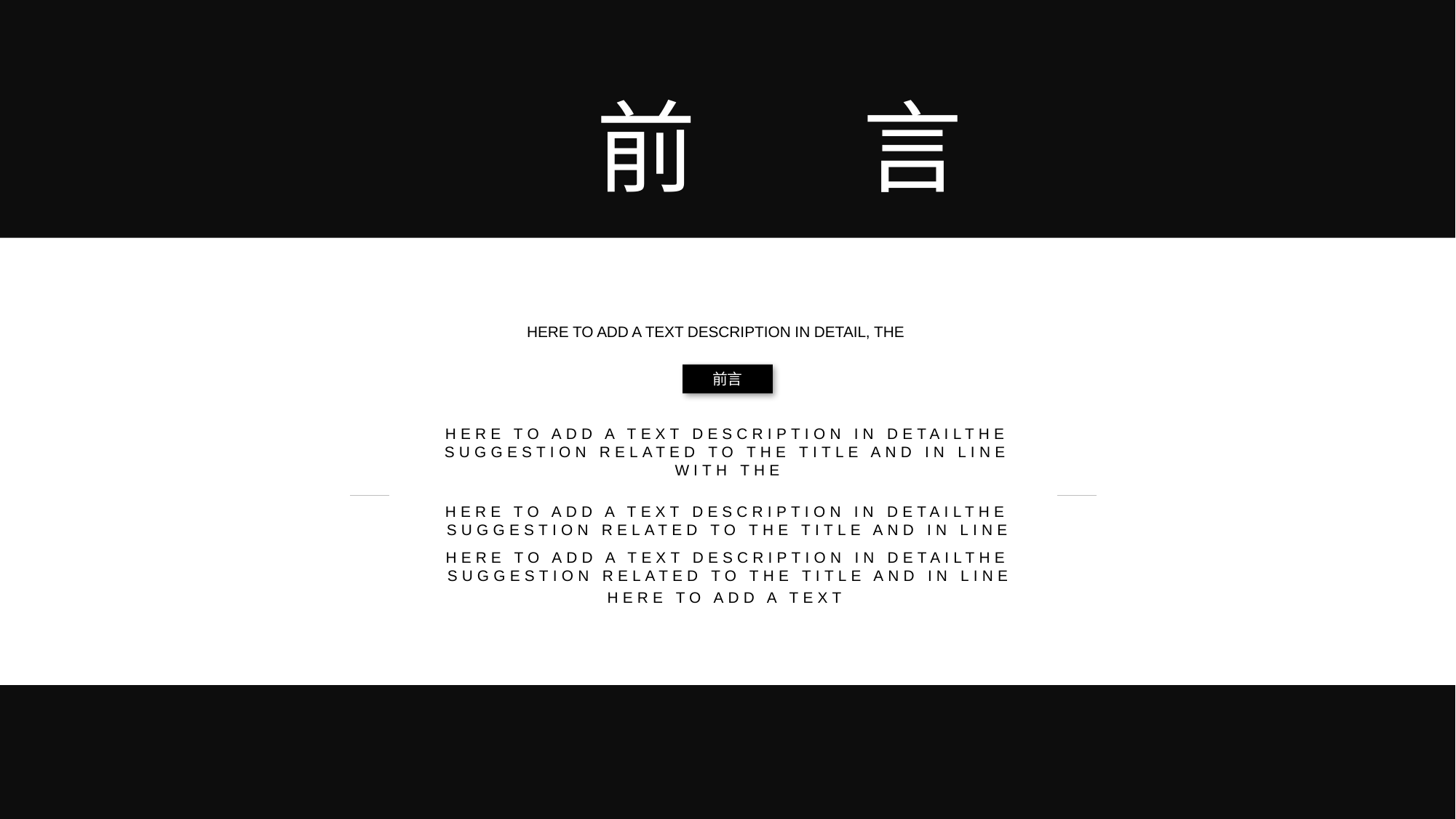

前     言
HERE TO ADD A TEXT DESCRIPTION IN DETAIL, THE
前言

HERE TO ADD A TEXT DESCRIPTION IN DETAILTHE SUGGESTION RELATED TO THE TITLE AND IN LINE WITH THE
HERE TO ADD A TEXT DESCRIPTION IN DETAILTHE SUGGESTION RELATED TO THE TITLE AND IN LINE
HERE TO ADD A TEXT DESCRIPTION IN DETAILTHE SUGGESTION RELATED TO THE TITLE AND IN LINE
HERE TO ADD A TEXT